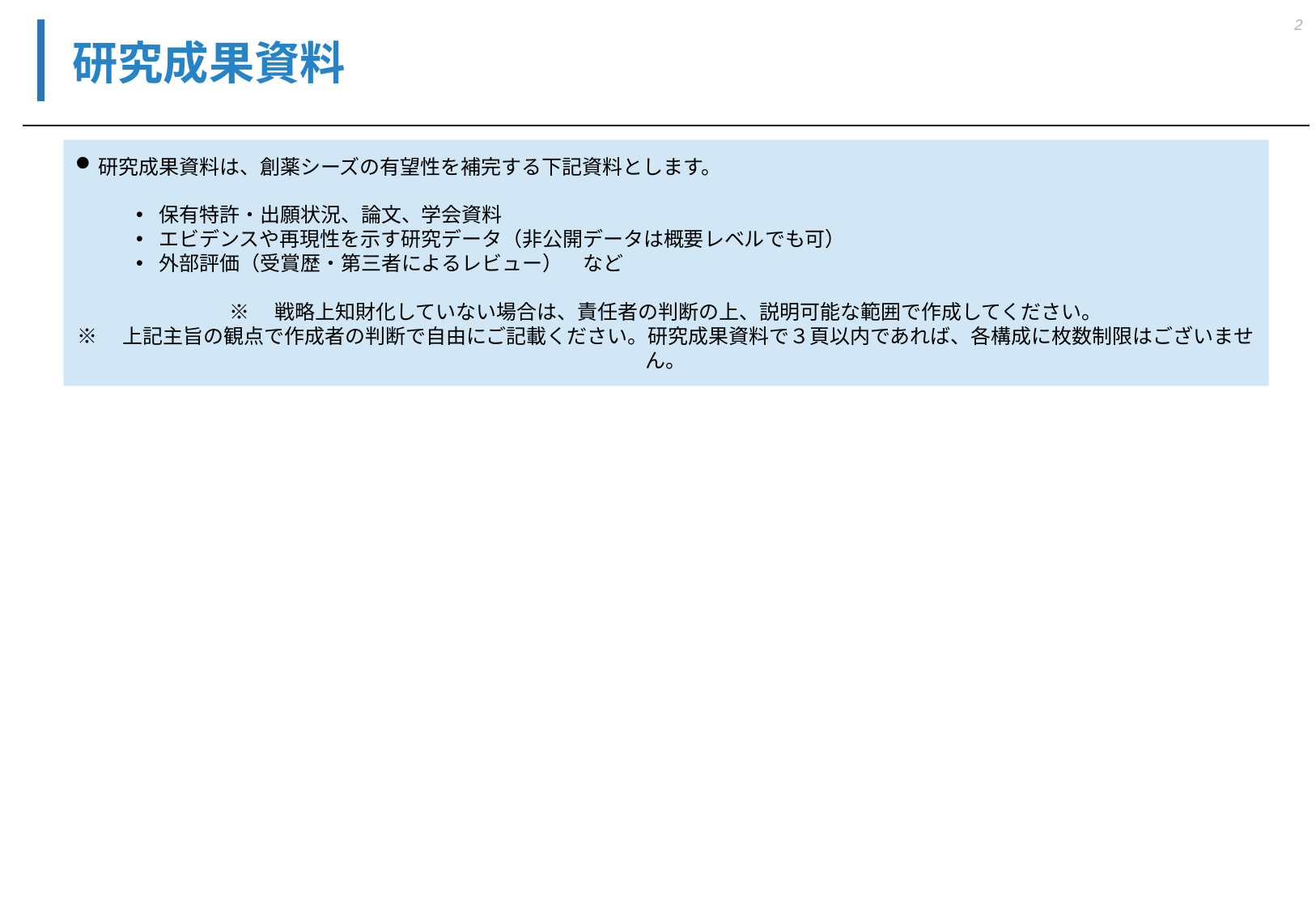

2
# 研究成果資料
研究成果資料は、創薬シーズの有望性を補完する下記資料とします。

保有特許・出願状況、論文、学会資料
エビデンスや再現性を示す研究データ（非公開データは概要レベルでも可）
外部評価（受賞歴・第三者によるレビュー）　など

※　戦略上知財化していない場合は、責任者の判断の上、説明可能な範囲で作成してください。
※　上記主旨の観点で作成者の判断で自由にご記載ください。研究成果資料で３頁以内であれば、各構成に枚数制限はございません。